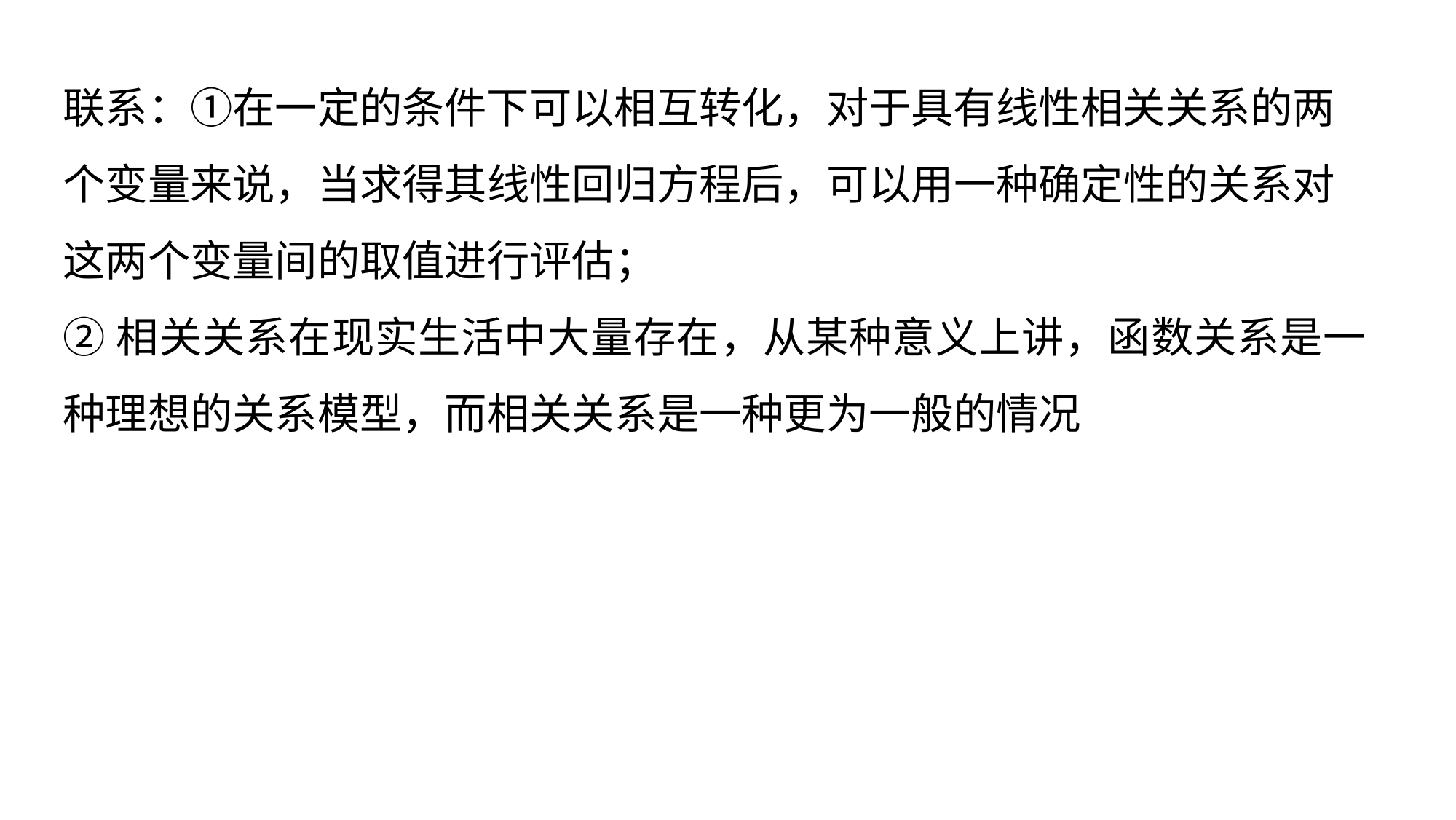

联系：①在一定的条件下可以相互转化，对于具有线性相关关系的两个变量来说，当求得其线性回归方程后，可以用一种确定性的关系对这两个变量间的取值进行评估；
②相关关系在现实生活中大量存在，从某种意义上讲，函数关系是一种理想的关系模型，而相关关系是一种更为一般的情况